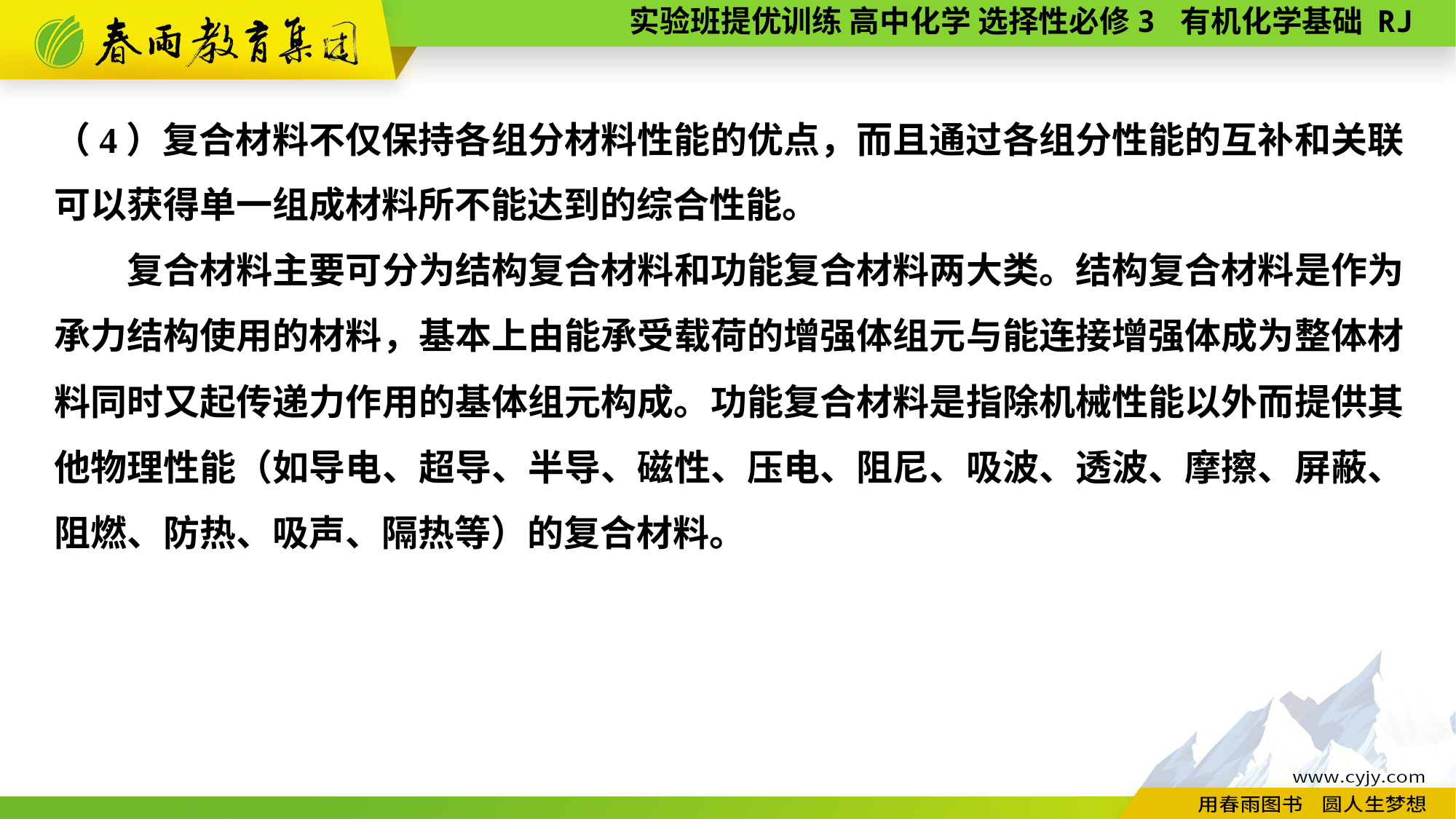

（4）复合材料不仅保持各组分材料性能的优点，而且通过各组分性能的互补和关联可以获得单一组成材料所不能达到的综合性能。
　　复合材料主要可分为结构复合材料和功能复合材料两大类。结构复合材料是作为承力结构使用的材料，基本上由能承受载荷的增强体组元与能连接增强体成为整体材料同时又起传递力作用的基体组元构成。功能复合材料是指除机械性能以外而提供其他物理性能（如导电、超导、半导、磁性、压电、阻尼、吸波、透波、摩擦、屏蔽、阻燃、防热、吸声、隔热等）的复合材料。